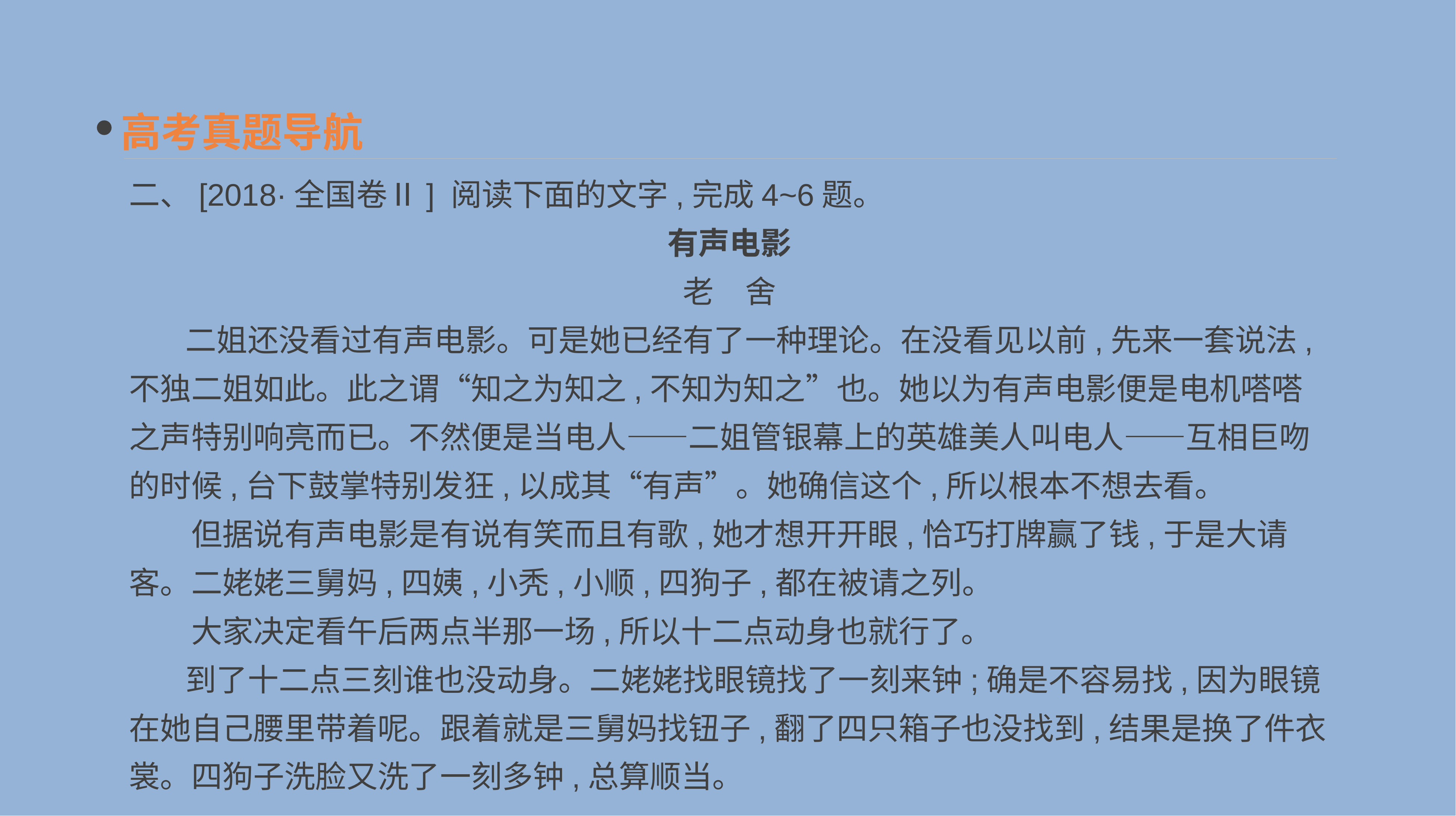

高考真题导航

二、[2018·全国卷Ⅱ] 阅读下面的文字,完成4~6题。
有声电影
老　舍
       二姐还没看过有声电影。可是她已经有了一种理论。在没看见以前,先来一套说法,不独二姐如此。此之谓“知之为知之,不知为知之”也。她以为有声电影便是电机嗒嗒之声特别响亮而已。不然便是当电人——二姐管银幕上的英雄美人叫电人——互相巨吻的时候,台下鼓掌特别发狂,以成其“有声”。她确信这个,所以根本不想去看。
　　但据说有声电影是有说有笑而且有歌,她才想开开眼,恰巧打牌赢了钱,于是大请客。二姥姥三舅妈,四姨,小秃,小顺,四狗子,都在被请之列。
　　大家决定看午后两点半那一场,所以十二点动身也就行了。
       到了十二点三刻谁也没动身。二姥姥找眼镜找了一刻来钟;确是不容易找,因为眼镜在她自己腰里带着呢。跟着就是三舅妈找钮子,翻了四只箱子也没找到,结果是换了件衣裳。四狗子洗脸又洗了一刻多钟,总算顺当。